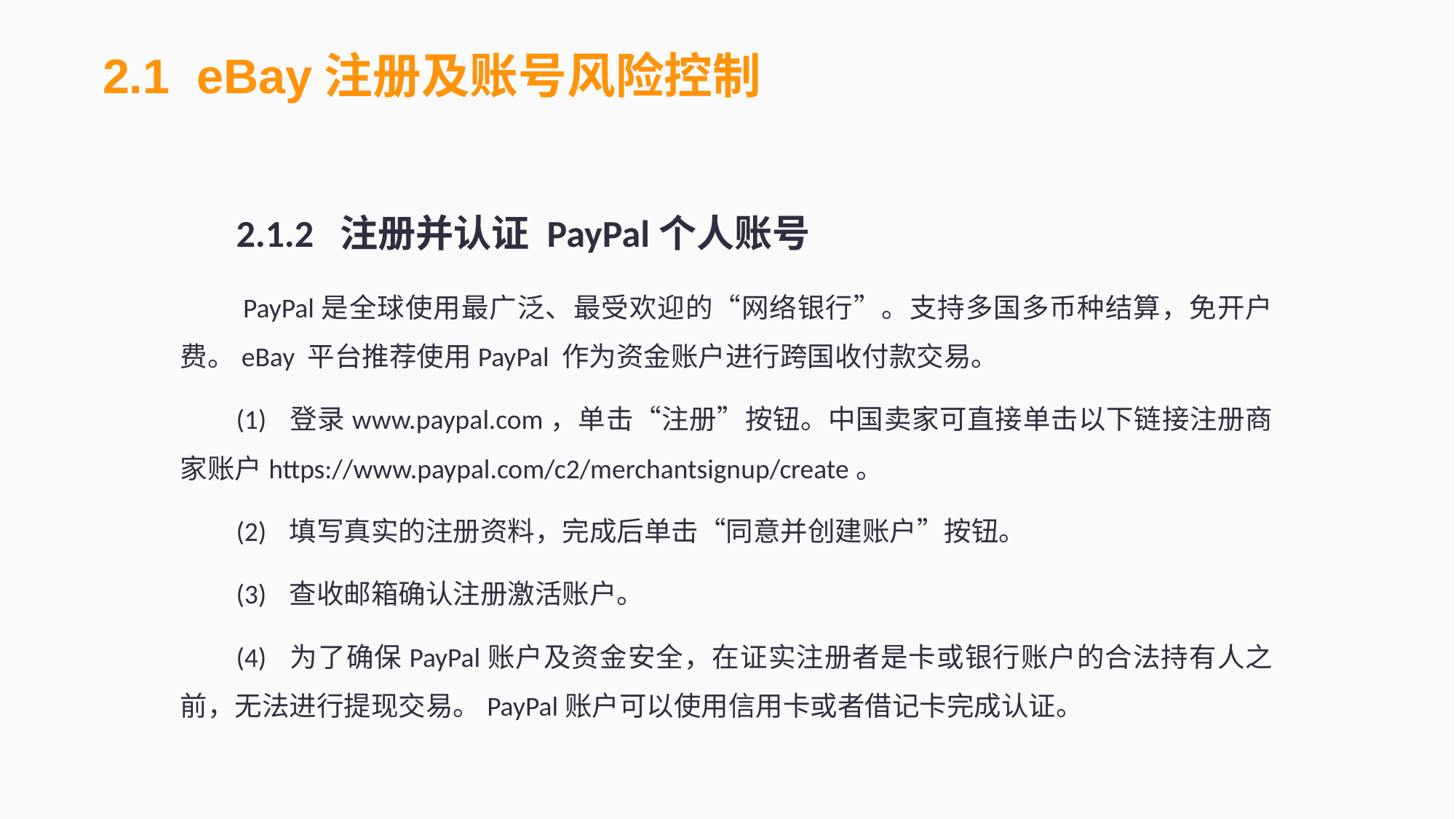

2.1  eBay注册及账号风险控制
2.1.2  注册并认证 PayPal个人账号
 PayPal是全球使用最广泛、最受欢迎的“网络银行”。支持多国多币种结算，免开户费。eBay 平台推荐使用PayPal 作为资金账户进行跨国收付款交易。
(1)	登录www.paypal.com，单击“注册”按钮。中国卖家可直接单击以下链接注册商家账户https://www.paypal.com/c2/merchantsignup/create。
(2)	填写真实的注册资料，完成后单击“同意并创建账户”按钮。
(3)	查收邮箱确认注册激活账户。
(4)	为了确保PayPal账户及资金安全，在证实注册者是卡或银行账户的合法持有人之前，无法进行提现交易。PayPal账户可以使用信用卡或者借记卡完成认证。